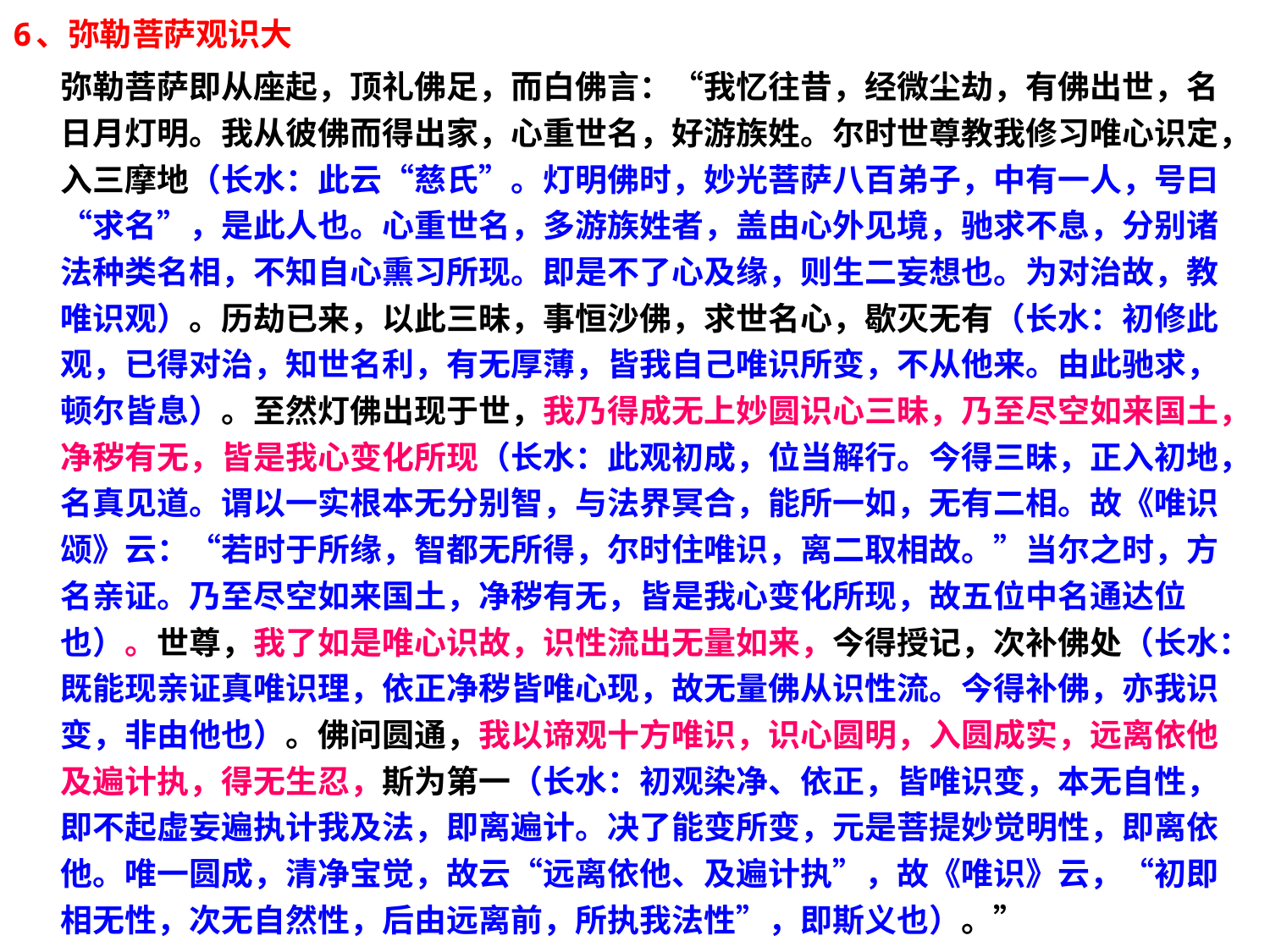

6、弥勒菩萨观识大
      弥勒菩萨即从座起，顶礼佛足，而白佛言：“我忆往昔，经微尘劫，有佛出世，名日月灯明。我从彼佛而得出家，心重世名，好游族姓。尔时世尊教我修习唯心识定，入三摩地（长水：此云“慈氏”。灯明佛时，妙光菩萨八百弟子，中有一人，号曰“求名”，是此人也。心重世名，多游族姓者，盖由心外见境，驰求不息，分别诸法种类名相，不知自心熏习所现。即是不了心及缘，则生二妄想也。为对治故，教唯识观）。历劫已来，以此三昧，事恒沙佛，求世名心，歇灭无有（长水：初修此观，已得对治，知世名利，有无厚薄，皆我自己唯识所变，不从他来。由此驰求，顿尔皆息）。至然灯佛出现于世，我乃得成无上妙圆识心三昧，乃至尽空如来国土，净秽有无，皆是我心变化所现（长水：此观初成，位当解行。今得三昧，正入初地，名真见道。谓以一实根本无分别智，与法界冥合，能所一如，无有二相。故《唯识颂》云：“若时于所缘，智都无所得，尔时住唯识，离二取相故。”当尔之时，方名亲证。乃至尽空如来国土，净秽有无，皆是我心变化所现，故五位中名通达位也）。世尊，我了如是唯心识故，识性流出无量如来，今得授记，次补佛处（长水：既能现亲证真唯识理，依正净秽皆唯心现，故无量佛从识性流。今得补佛，亦我识变，非由他也）。佛问圆通，我以谛观十方唯识，识心圆明，入圆成实，远离依他及遍计执，得无生忍，斯为第一（长水：初观染净、依正，皆唯识变，本无自性，即不起虚妄遍执计我及法，即离遍计。决了能变所变，元是菩提妙觉明性，即离依他。唯一圆成，清净宝觉，故云“远离依他、及遍计执”，故《唯识》云，“初即相无性，次无自然性，后由远离前，所执我法性”，即斯义也）。”